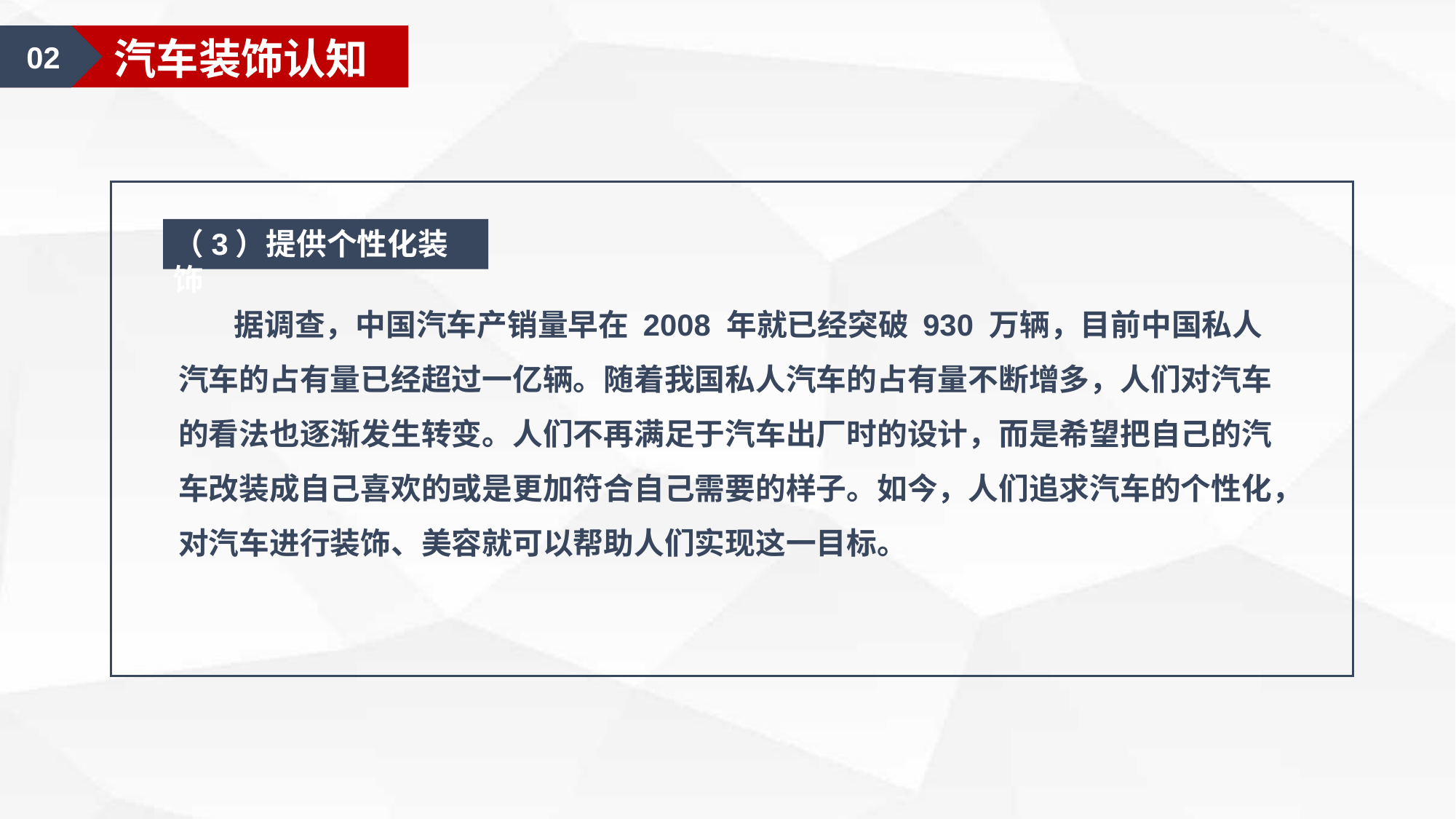

02
汽车装饰认知

（3）提供个性化装饰
       据调查，中国汽车产销量早在 2008 年就已经突破 930 万辆，目前中国私人汽车的占有量已经超过一亿辆。随着我国私人汽车的占有量不断增多，人们对汽车的看法也逐渐发生转变。人们不再满足于汽车出厂时的设计，而是希望把自己的汽车改装成自己喜欢的或是更加符合自己需要的样子。如今，人们追求汽车的个性化，对汽车进行装饰、美容就可以帮助人们实现这一目标。